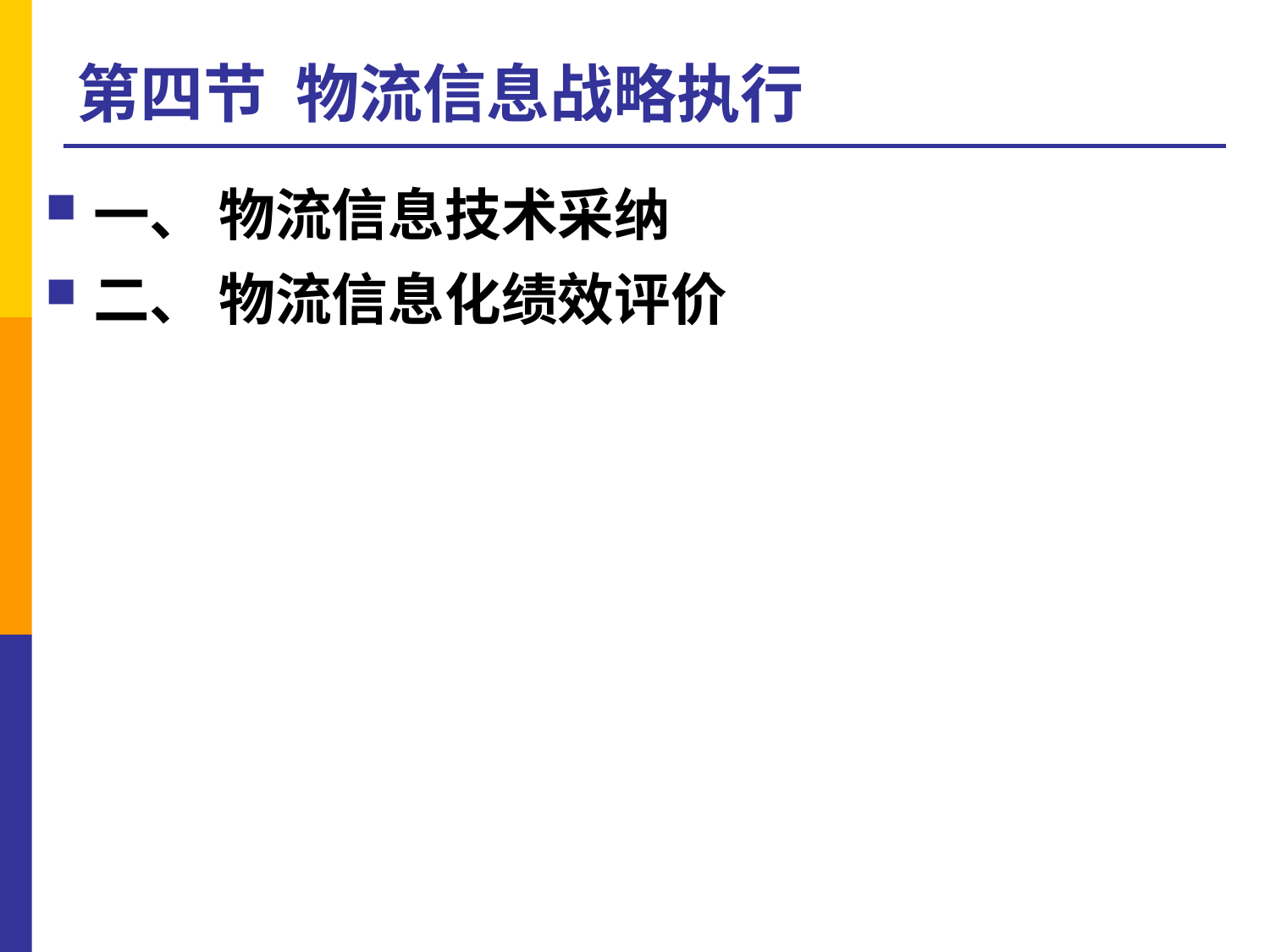

# 第四节  物流信息战略执行
一、 物流信息技术采纳
二、 物流信息化绩效评价